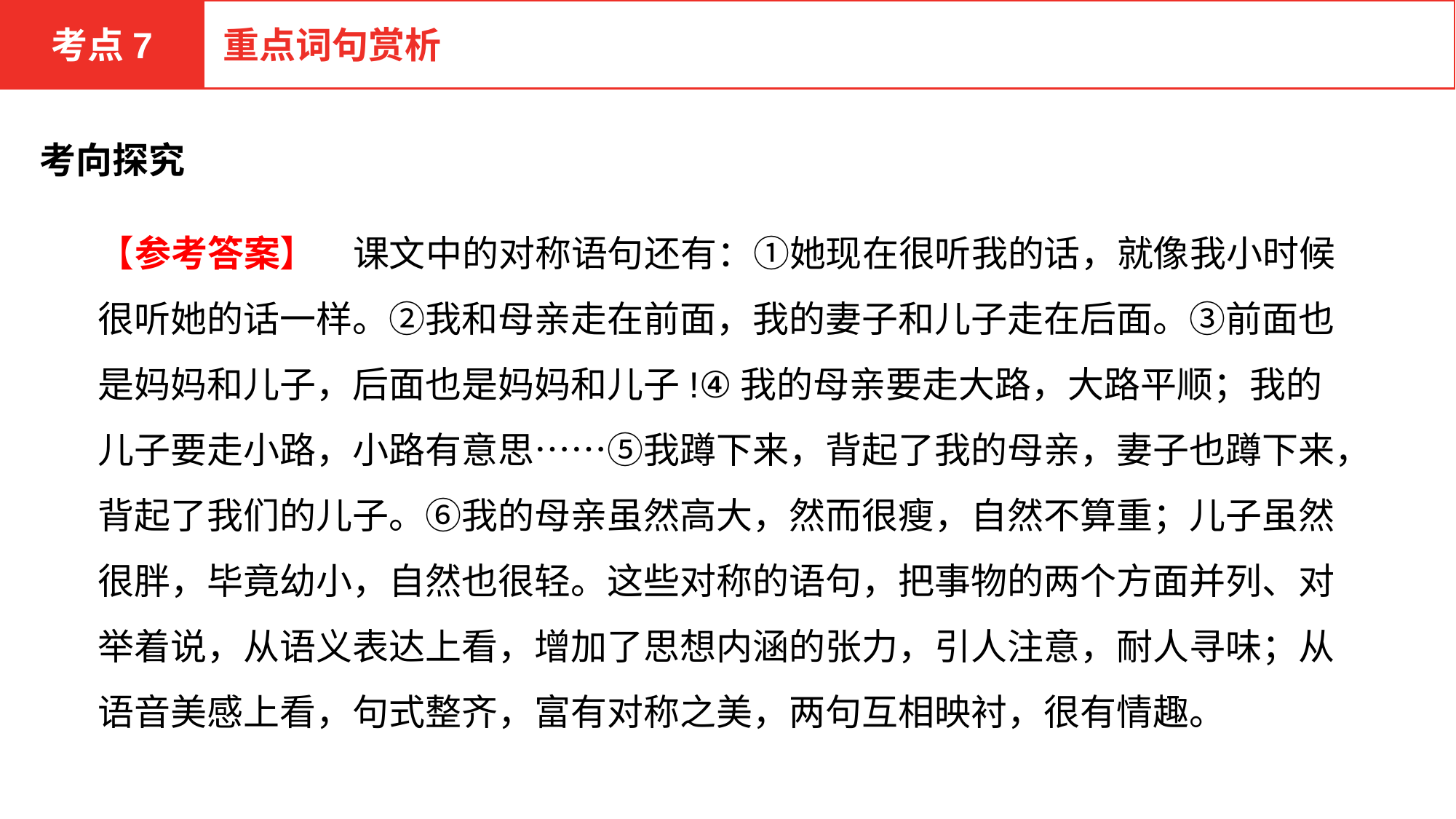

考点7
重点词句赏析
考向探究

【参考答案】　课文中的对称语句还有：①她现在很听我的话，就像我小时候很听她的话一样。②我和母亲走在前面，我的妻子和儿子走在后面。③前面也是妈妈和儿子，后面也是妈妈和儿子!④我的母亲要走大路，大路平顺；我的儿子要走小路，小路有意思……⑤我蹲下来，背起了我的母亲，妻子也蹲下来，背起了我们的儿子。⑥我的母亲虽然高大，然而很瘦，自然不算重；儿子虽然很胖，毕竟幼小，自然也很轻。这些对称的语句，把事物的两个方面并列、对举着说，从语义表达上看，增加了思想内涵的张力，引人注意，耐人寻味；从语音美感上看，句式整齐，富有对称之美，两句互相映衬，很有情趣。